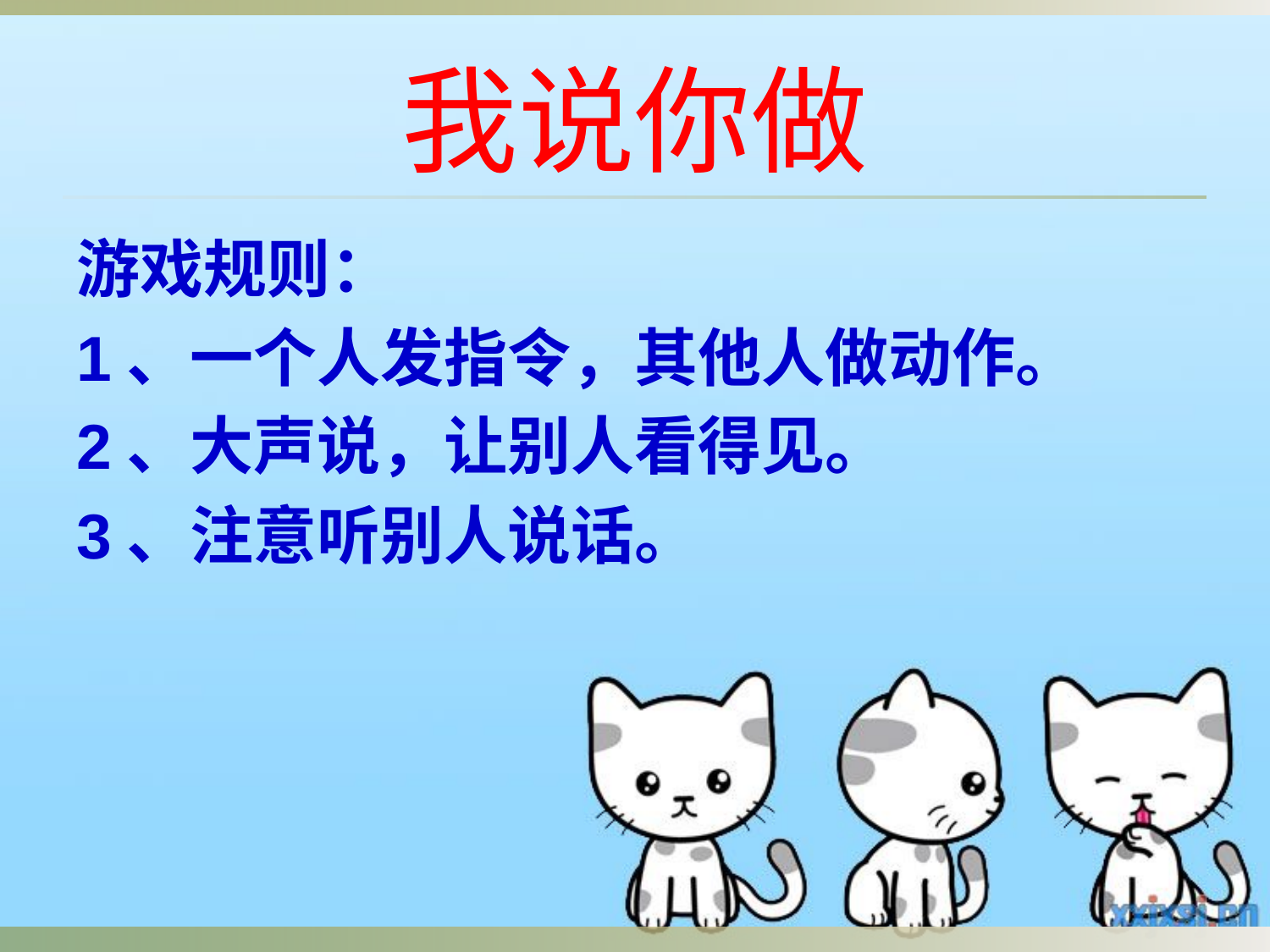

# 我说你做
游戏规则：
1、一个人发指令，其他人做动作。
2、大声说，让别人看得见。
3、注意听别人说话。